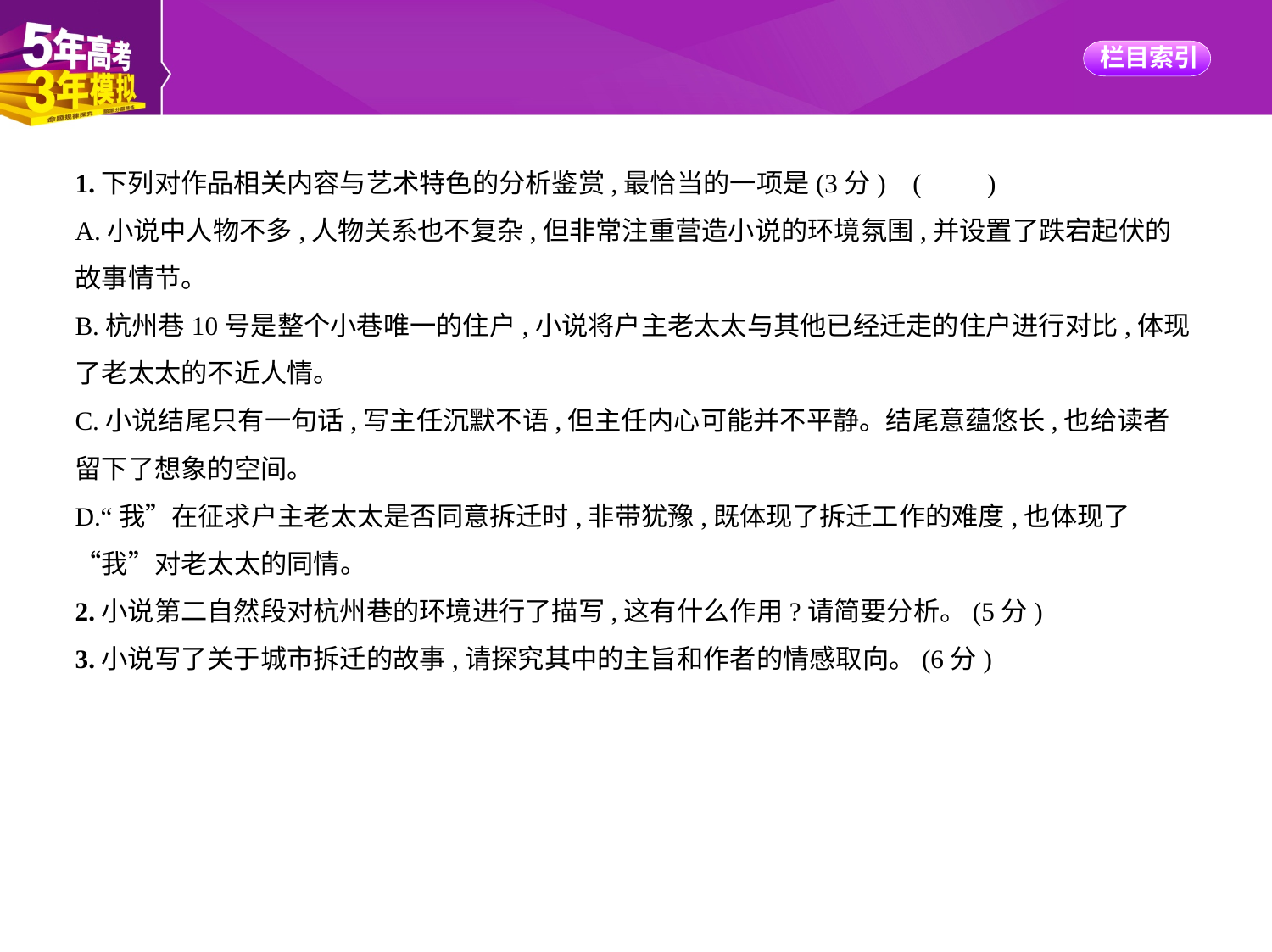

1.下列对作品相关内容与艺术特色的分析鉴赏,最恰当的一项是(3分) (　　)
A.小说中人物不多,人物关系也不复杂,但非常注重营造小说的环境氛围,并设置了跌宕起伏的
故事情节。
B.杭州巷10号是整个小巷唯一的住户,小说将户主老太太与其他已经迁走的住户进行对比,体现
了老太太的不近人情。
C.小说结尾只有一句话,写主任沉默不语,但主任内心可能并不平静。结尾意蕴悠长,也给读者
留下了想象的空间。
D.“我”在征求户主老太太是否同意拆迁时,非带犹豫,既体现了拆迁工作的难度,也体现了
“我”对老太太的同情。
2.小说第二自然段对杭州巷的环境进行了描写,这有什么作用?请简要分析。(5分)
3.小说写了关于城市拆迁的故事,请探究其中的主旨和作者的情感取向。(6分)